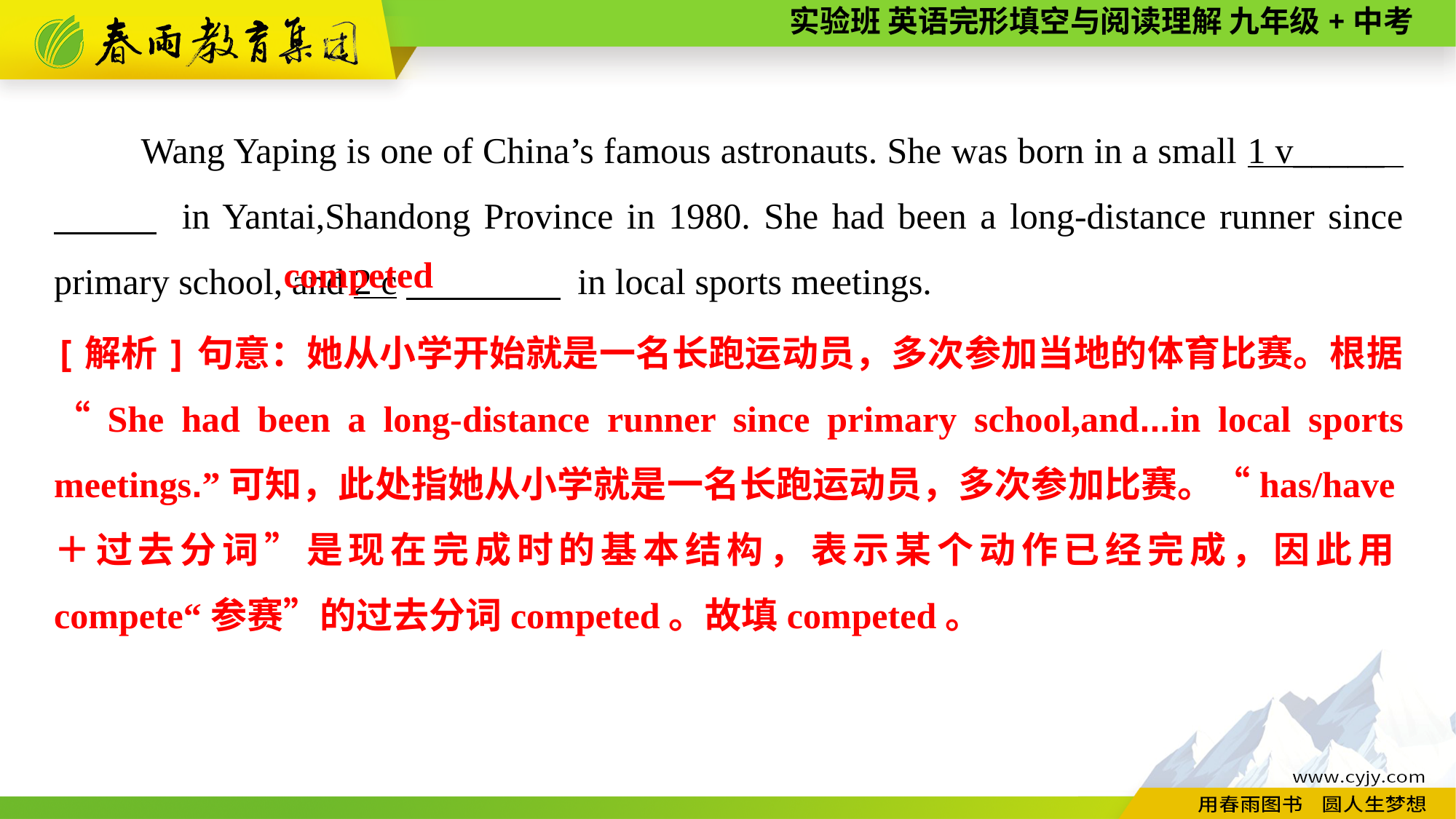

Wang Yaping is one of China’s famous astronauts. She was born in a small 1 v_____   　  　 in Yantai,Shandong Province in 1980. She had been a long-distance runner since primary school, and 2 c　          　 in local sports meetings.
competed
[解析]句意：她从小学开始就是一名长跑运动员，多次参加当地的体育比赛。根据“She had been a long-distance runner since primary school,and...in local sports meetings.”可知，此处指她从小学就是一名长跑运动员，多次参加比赛。“has/have＋过去分词”是现在完成时的基本结构，表示某个动作已经完成，因此用compete“参赛”的过去分词competed。故填competed。